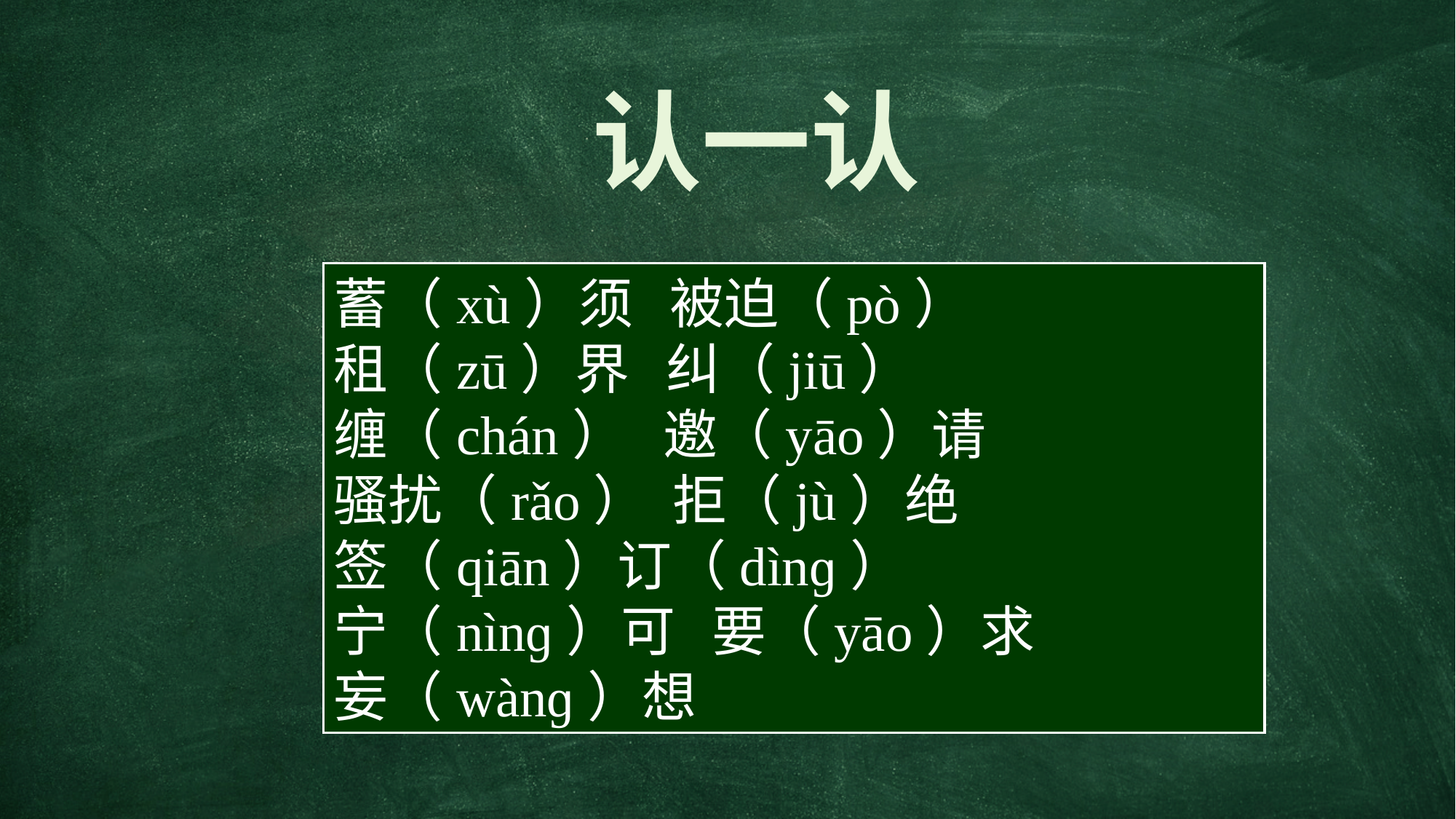

认一认
蓄（xù）须   被迫（pò）
租（zū）界   纠（jiū）
缠（chán）   邀（yāo）请
骚扰（rǎo）  拒（jù）绝
签（qiān）订（dìnɡ）
宁（nìnɡ）可   要（yāo）求
妄（wànɡ）想